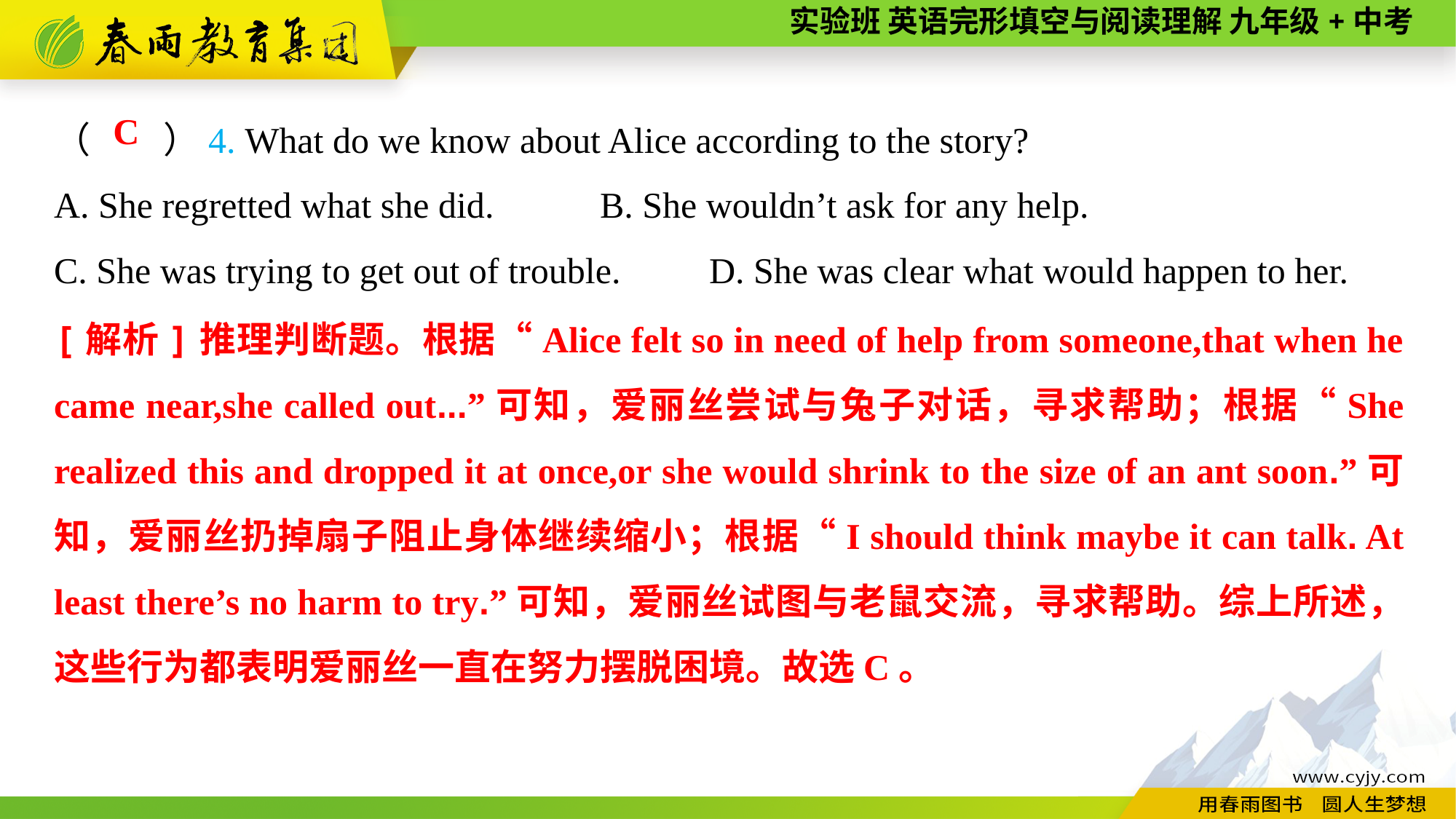

（　　）4. What do we know about Alice according to the story?
A. She regretted what she did.	B. She wouldn’t ask for any help.
C. She was trying to get out of trouble.	D. She was clear what would happen to her.
C
[解析]推理判断题。根据“Alice felt so in need of help from someone,that when he came near,she called out...”可知，爱丽丝尝试与兔子对话，寻求帮助；根据“She realized this and dropped it at once,or she would shrink to the size of an ant soon.”可知，爱丽丝扔掉扇子阻止身体继续缩小；根据“I should think maybe it can talk. At least there’s no harm to try.”可知，爱丽丝试图与老鼠交流，寻求帮助。综上所述，这些行为都表明爱丽丝一直在努力摆脱困境。故选C。